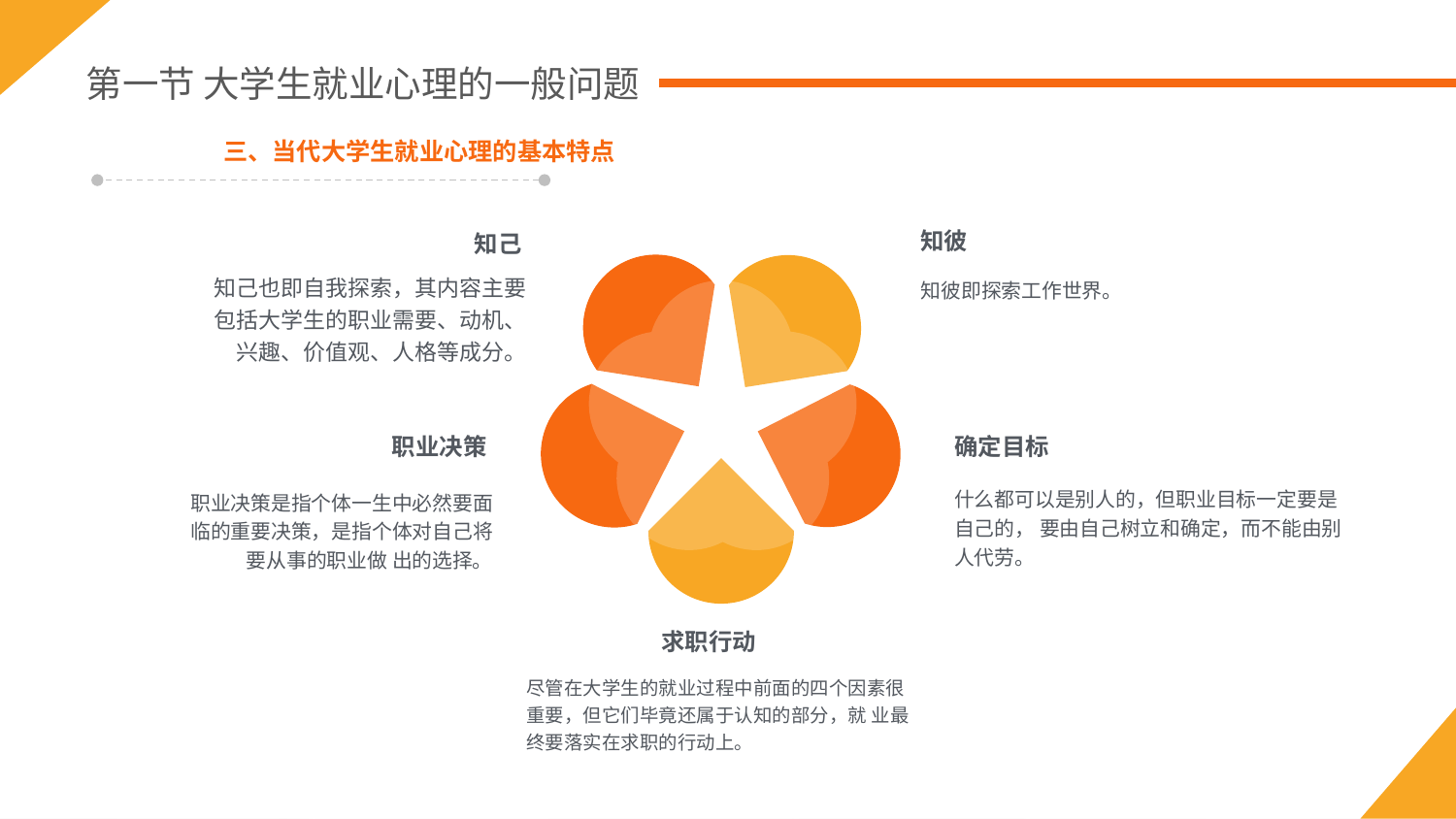

第一节 大学生就业心理的一般问题
三、当代大学生就业心理的基本特点
知彼
知己
知彼即探索工作世界。

知己也即自我探索，其内容主要包括大学生的职业需要、动机、兴趣、价值观、人格等成分。

职业决策
确定目标

职业决策是指个体一生中必然要面临的重要决策，是指个体对自己将要从事的职业做 出的选择。
什么都可以是别人的，但职业目标一定要是自己的， 要由自己树立和确定，而不能由别人代劳。
求职行动
尽管在大学生的就业过程中前面的四个因素很重要，但它们毕竟还属于认知的部分，就 业最终要落实在求职的行动上。